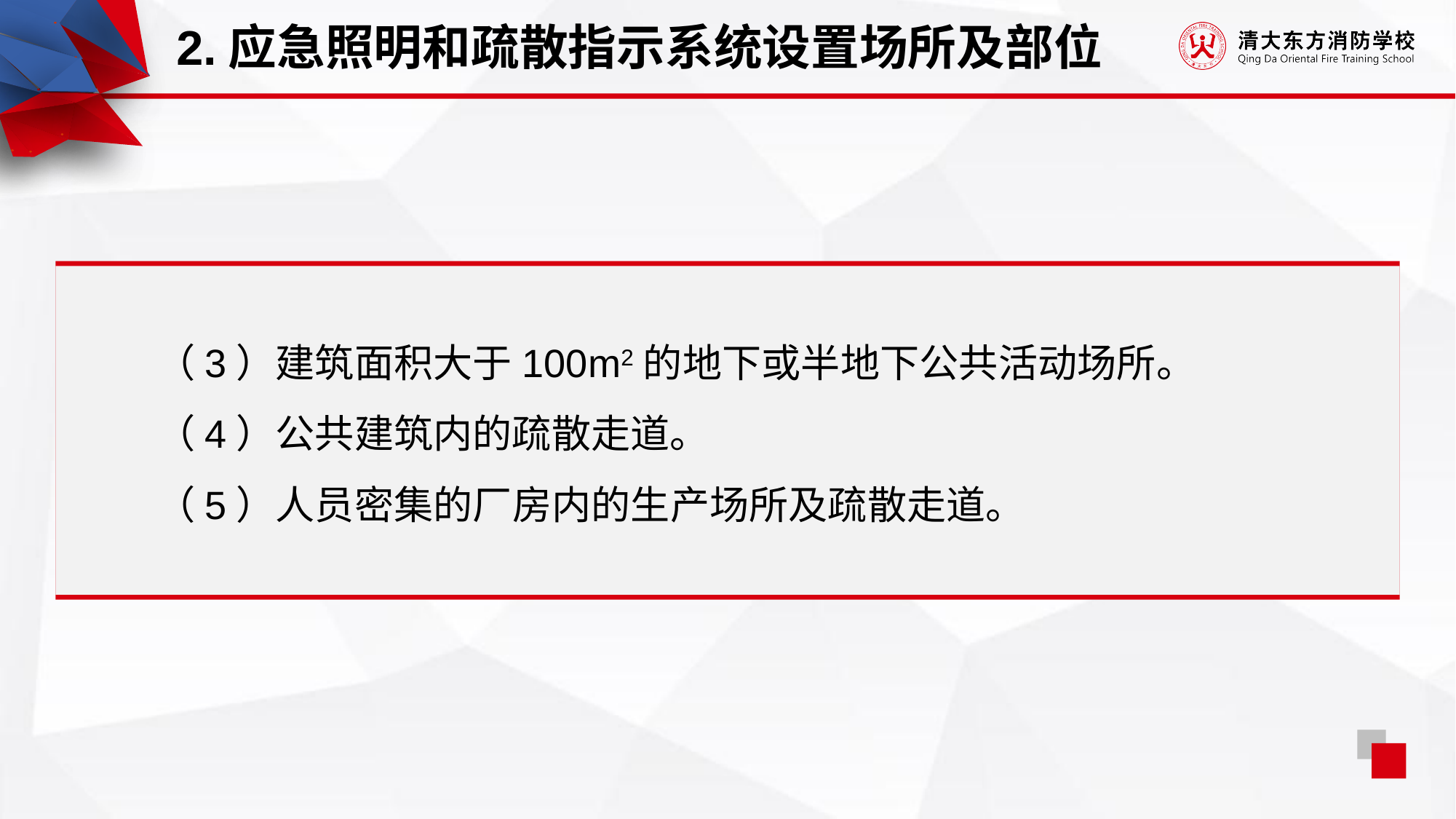

2.应急照明和疏散指示系统设置场所及部位

（3）建筑面积大于100m2的地下或半地下公共活动场所。
（4）公共建筑内的疏散走道。
（5）人员密集的厂房内的生产场所及疏散走道。